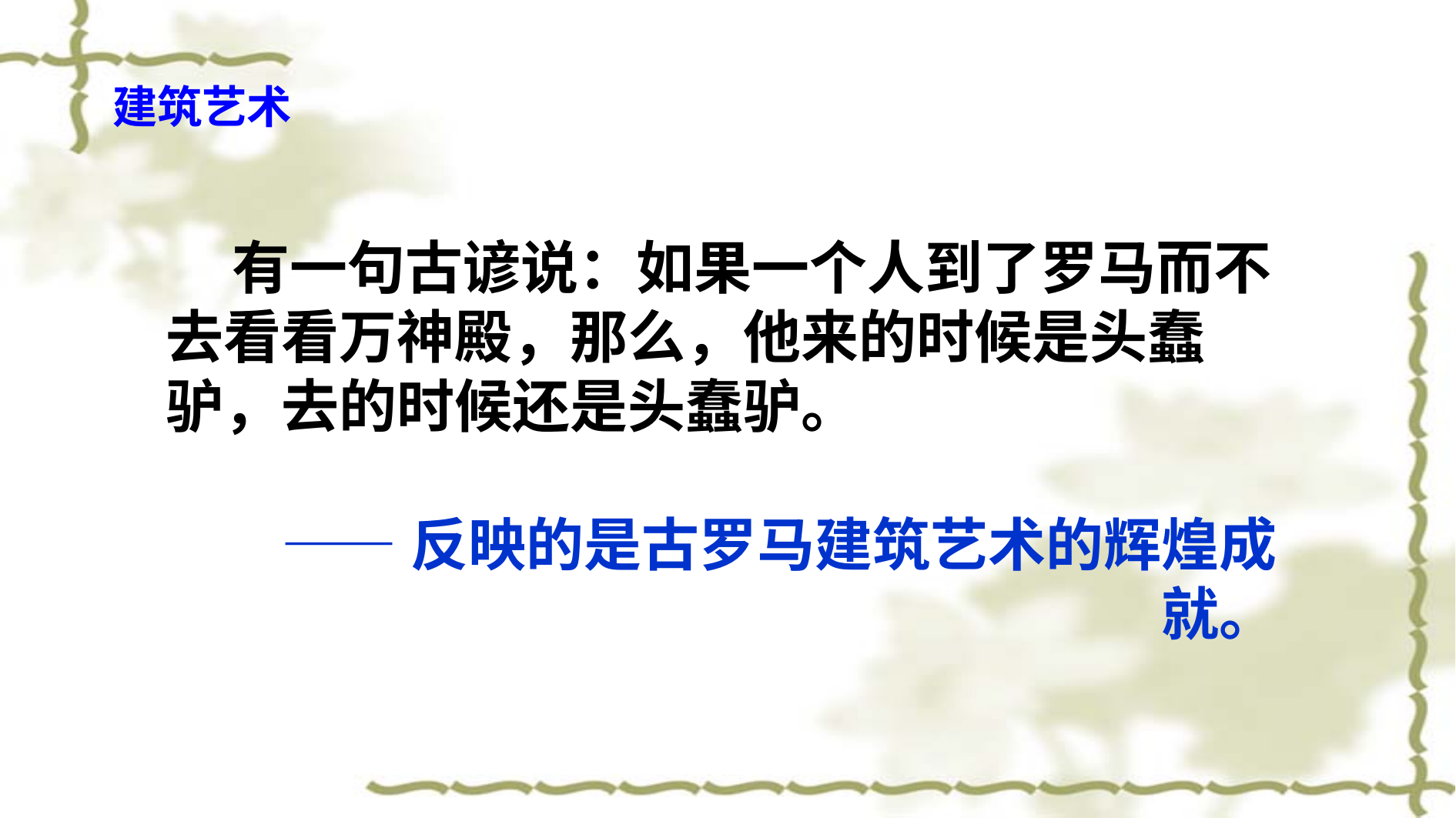

建筑艺术
    有一句古谚说：如果一个人到了罗马而不去看看万神殿，那么，他来的时候是头蠢驴，去的时候还是头蠢驴。

——反映的是古罗马建筑艺术的辉煌成就。